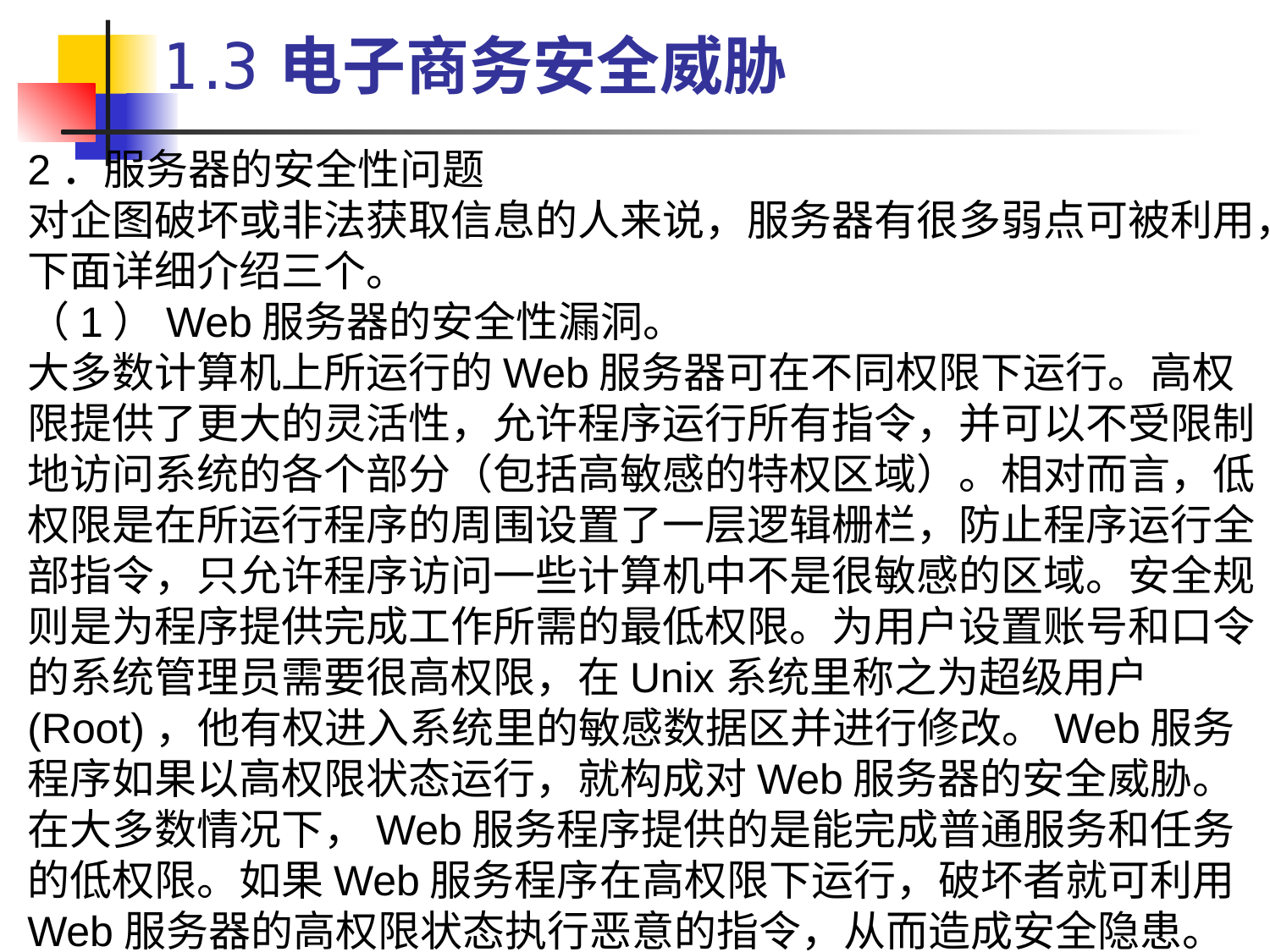

1.3电子商务安全威胁
2．服务器的安全性问题
对企图破坏或非法获取信息的人来说，服务器有很多弱点可被利用，下面详细介绍三个。
（1）Web服务器的安全性漏洞。
大多数计算机上所运行的Web服务器可在不同权限下运行。高权限提供了更大的灵活性，允许程序运行所有指令，并可以不受限制地访问系统的各个部分（包括高敏感的特权区域）。相对而言，低权限是在所运行程序的周围设置了一层逻辑栅栏，防止程序运行全部指令，只允许程序访问一些计算机中不是很敏感的区域。安全规则是为程序提供完成工作所需的最低权限。为用户设置账号和口令的系统管理员需要很高权限，在Unix系统里称之为超级用户(Root)，他有权进入系统里的敏感数据区并进行修改。Web服务程序如果以高权限状态运行，就构成对Web服务器的安全威胁。在大多数情况下，Web服务程序提供的是能完成普通服务和任务的低权限。如果Web服务程序在高权限下运行，破坏者就可利用Web服务器的高权限状态执行恶意的指令，从而造成安全隐患。